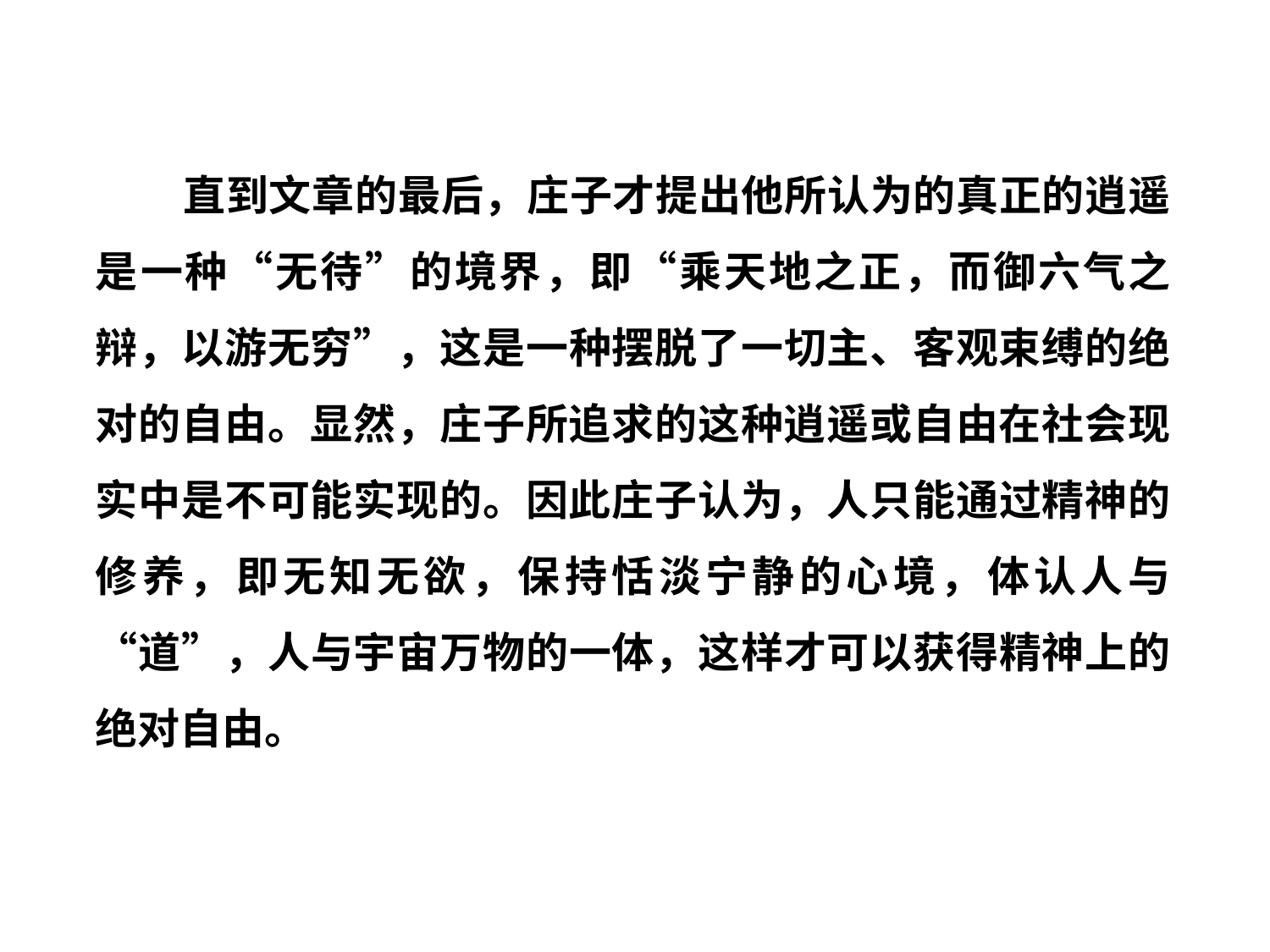

直到文章的最后，庄子才提出他所认为的真正的逍遥是一种“无待”的境界，即“乘天地之正，而御六气之辩，以游无穷”，这是一种摆脱了一切主、客观束缚的绝对的自由。显然，庄子所追求的这种逍遥或自由在社会现实中是不可能实现的。因此庄子认为，人只能通过精神的修养，即无知无欲，保持恬淡宁静的心境，体认人与“道”，人与宇宙万物的一体，这样才可以获得精神上的绝对自由。